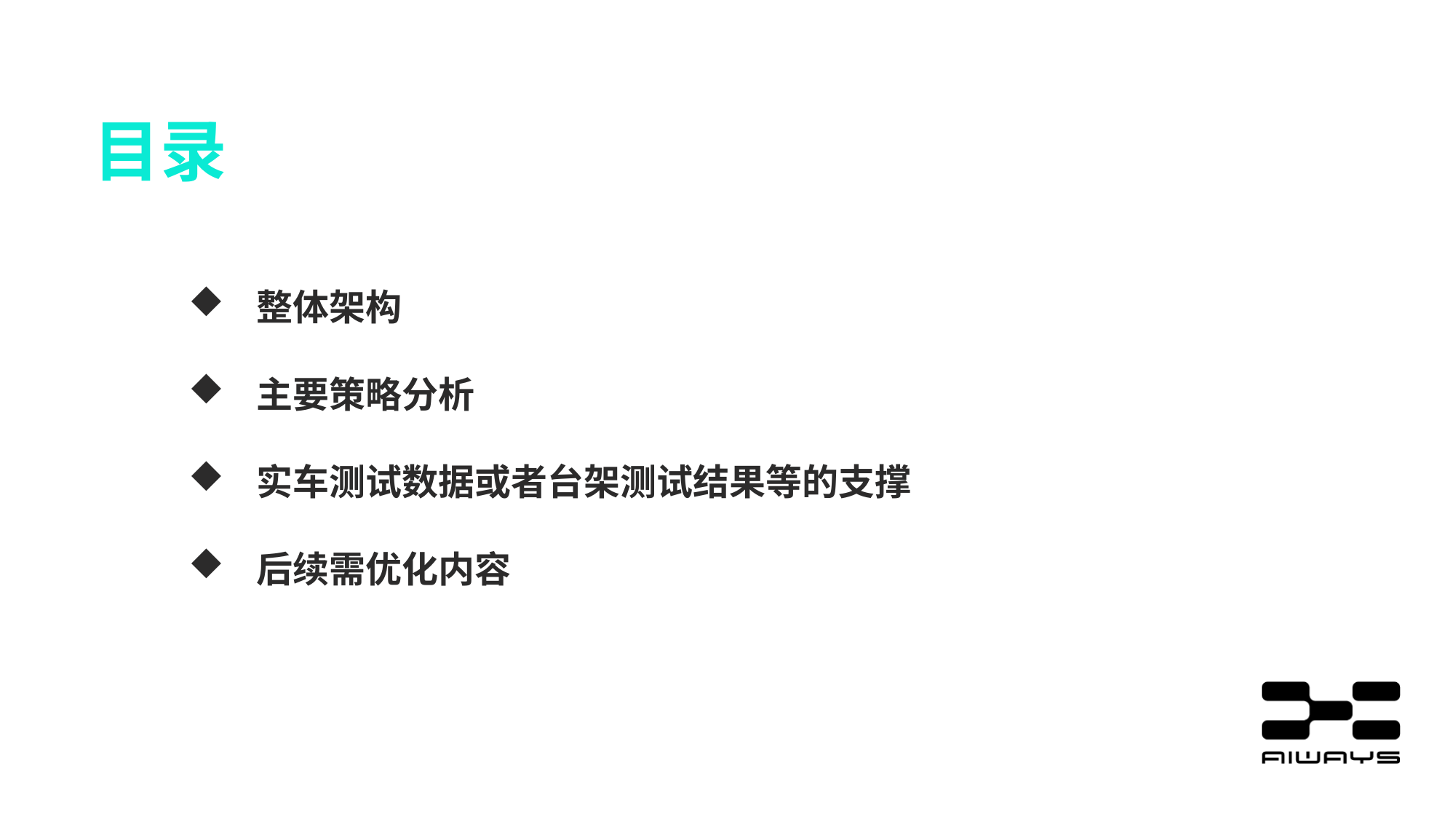

# 目录
整体架构
主要策略分析
实车测试数据或者台架测试结果等的支撑
后续需优化内容